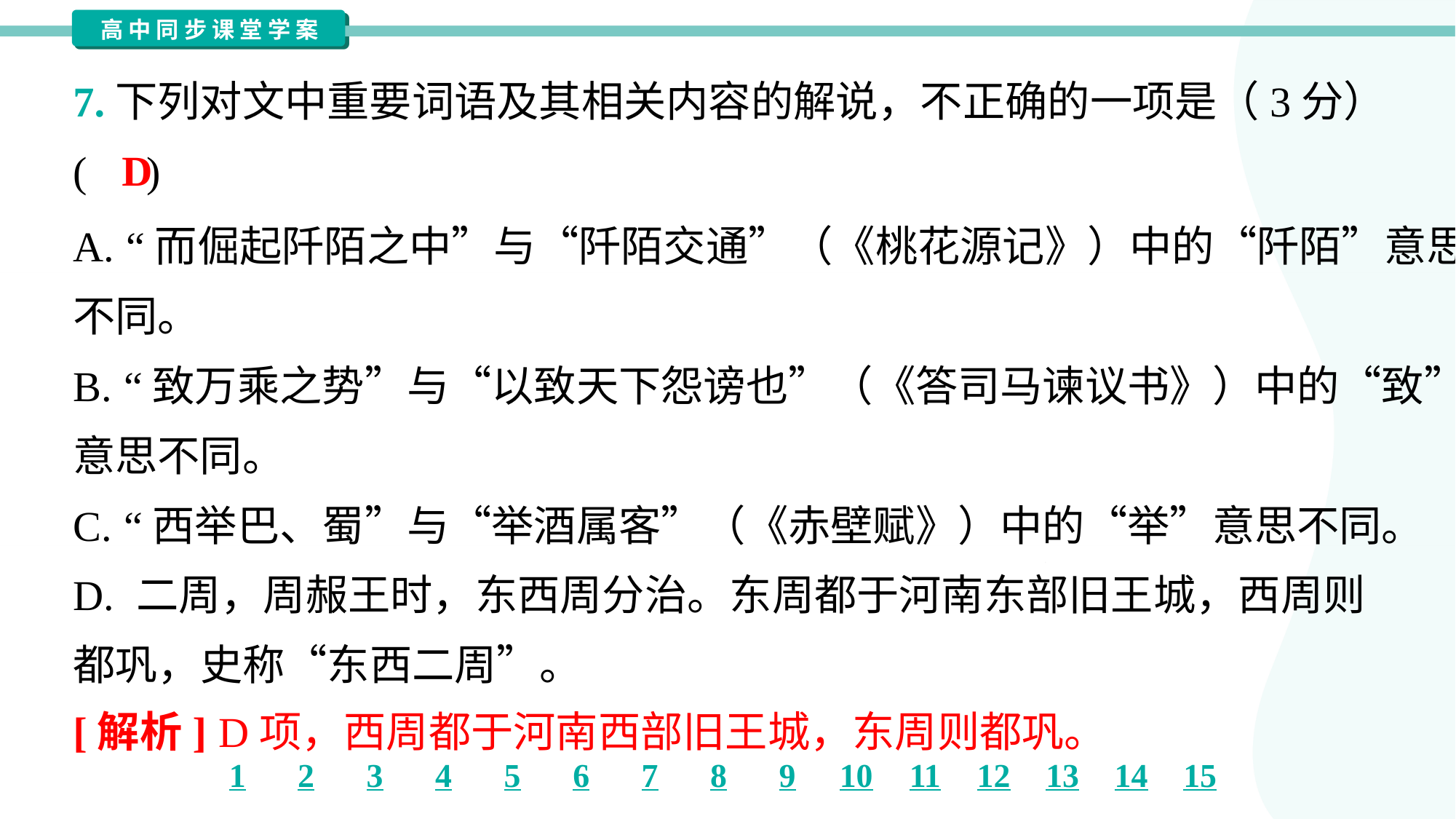

7.下列对文中重要词语及其相关内容的解说，不正确的一项是（3分）
(     )
D
A. “而倔起阡陌之中”与“阡陌交通”（《桃花源记》）中的“阡陌”意思
不同。
B. “致万乘之势”与“以致天下怨谤也”（《答司马谏议书》）中的“致”
意思不同。
C. “西举巴、蜀”与“举酒属客”（《赤壁赋》）中的“举”意思不同。
D. 二周，周赧王时，东西周分治。东周都于河南东部旧王城，西周则
都巩，史称“东西二周”。
[解析] D项，西周都于河南西部旧王城，东周则都巩。